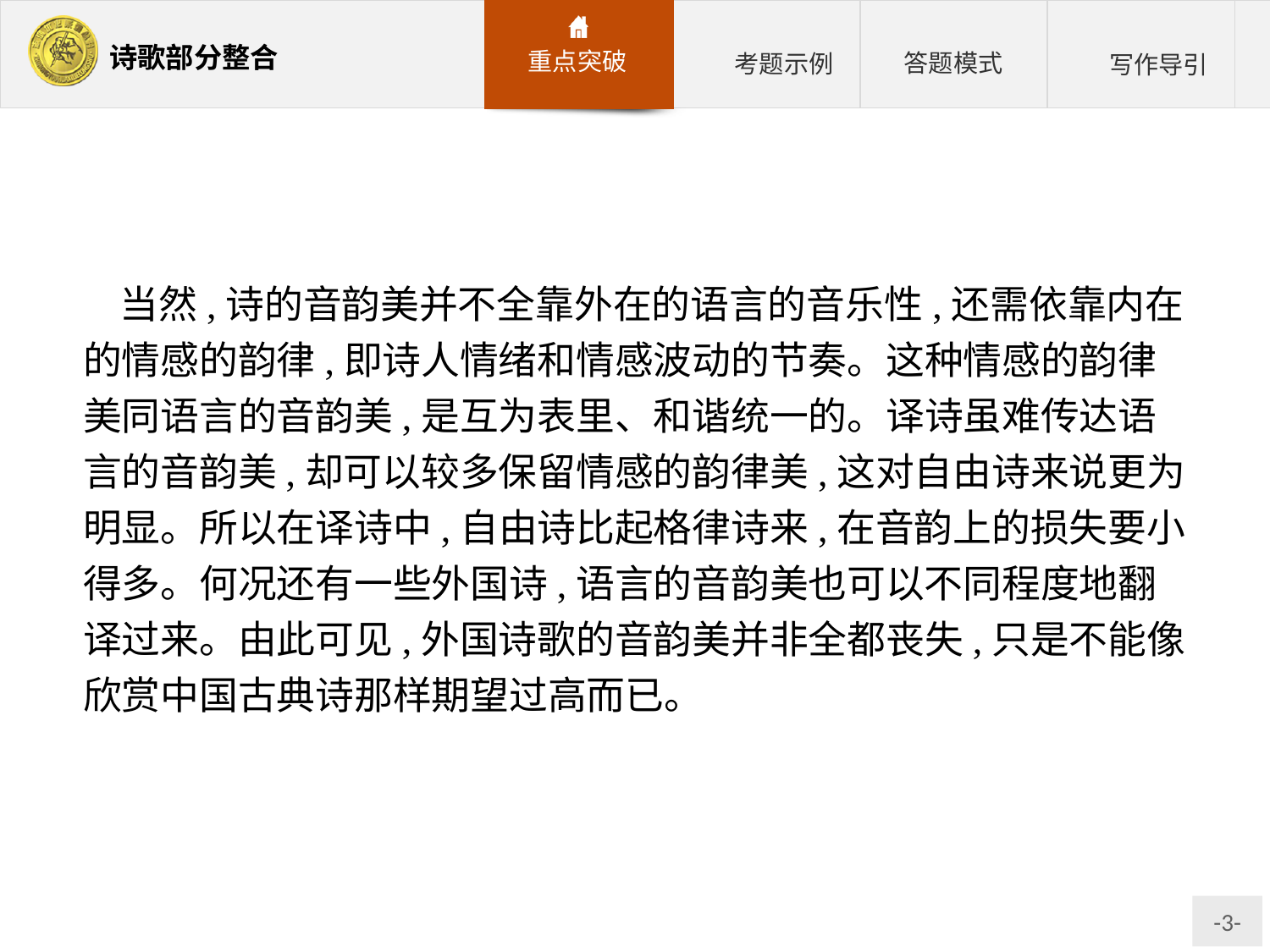

当然,诗的音韵美并不全靠外在的语言的音乐性,还需依靠内在的情感的韵律,即诗人情绪和情感波动的节奏。这种情感的韵律美同语言的音韵美,是互为表里、和谐统一的。译诗虽难传达语言的音韵美,却可以较多保留情感的韵律美,这对自由诗来说更为明显。所以在译诗中,自由诗比起格律诗来,在音韵上的损失要小得多。何况还有一些外国诗,语言的音韵美也可以不同程度地翻译过来。由此可见,外国诗歌的音韵美并非全都丧失,只是不能像欣赏中国古典诗那样期望过高而已。